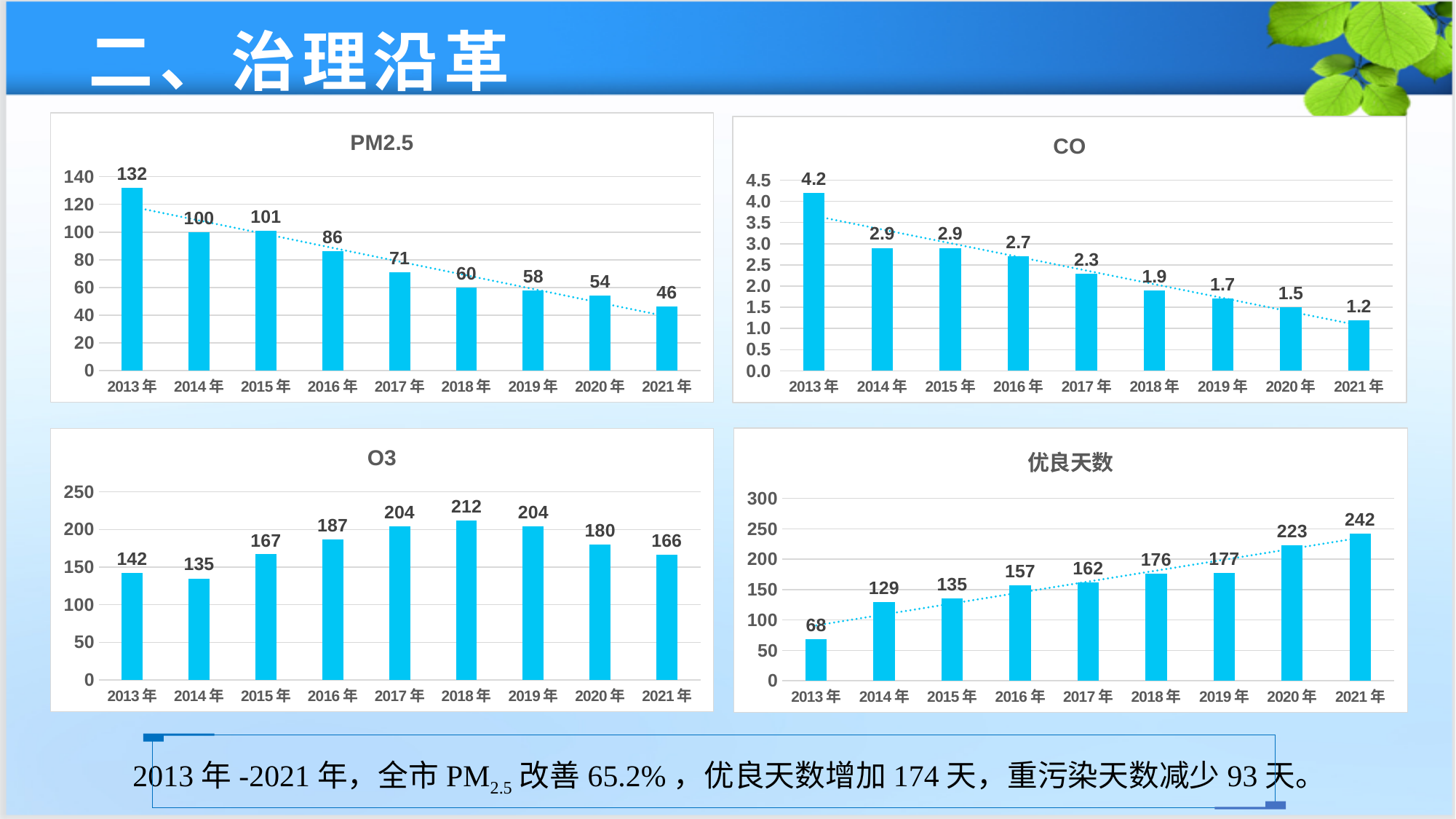

二、治理沿革

### Chart: PM2.5

| Category | PM2.5 |
|---|---|
| 2013年 | 132.0 |
| 2014年 | 100.0 |
| 2015年 | 101.0 |
| 2016年 | 86.0 |
| 2017年 | 71.0 |
| 2018年 | 60.0 |
| 2019年 | 58.0 |
| 2020年 | 54.0 |
| 2021年 | 46.0 |

### Chart:

| Category | CO |
|---|---|
| 2013年 | 4.2 |
| 2014年 | 2.9 |
| 2015年 | 2.9 |
| 2016年 | 2.7 |
| 2017年 | 2.3 |
| 2018年 | 1.9 |
| 2019年 | 1.7 |
| 2020年 | 1.5 |
| 2021年 | 1.2 |

### Chart:

| Category | 优良天数 |
|---|---|
| 2013年 | 68.0 |
| 2014年 | 129.0 |
| 2015年 | 135.0 |
| 2016年 | 157.0 |
| 2017年 | 162.0 |
| 2018年 | 176.0 |
| 2019年 | 177.0 |
| 2020年 | 223.0 |
| 2021年 | 242.0 |

### Chart: O3

| Category | O3 |
|---|---|
| 2013年 | 142.0 |
| 2014年 | 135.0 |
| 2015年 | 167.0 |
| 2016年 | 187.0 |
| 2017年 | 204.0 |
| 2018年 | 212.0 |
| 2019年 | 204.0 |
| 2020年 | 180.0 |
| 2021年 | 166.0 |

2013年-2021年，全市PM2.5改善65.2%，优良天数增加174天，重污染天数减少93天。